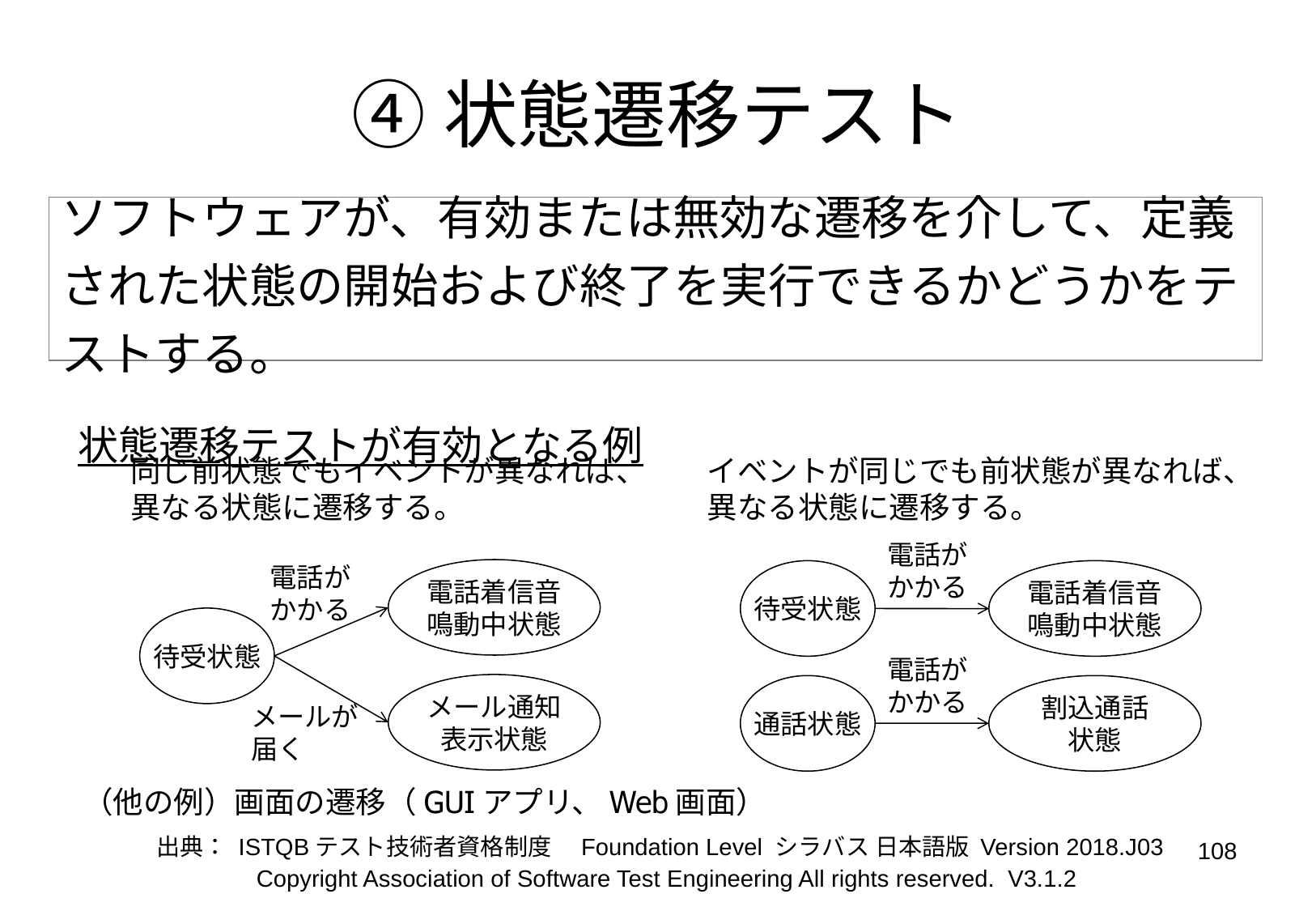

# ④状態遷移テスト
ソフトウェアが、有効または無効な遷移を介して、定義された状態の開始および終了を実行できるかどうかをテストする。

状態遷移テストが有効となる例
同じ前状態でもイベントが異なれば、
異なる状態に遷移する。
イベントが同じでも前状態が異なれば、
異なる状態に遷移する。
電話が
かかる
電話が
かかる
電話着信音
鳴動中状態
待受状態
電話着信音
鳴動中状態
待受状態

電話が
かかる
メール通知
表示状態
通話状態
割込通話
状態
メールが
届く

（他の例）画面の遷移（GUIアプリ、Web画面）
出典： ISTQBテスト技術者資格制度　Foundation Level シラバス 日本語版 Version 2018.J03
108
Copyright Association of Software Test Engineering All rights reserved.  V3.1.2